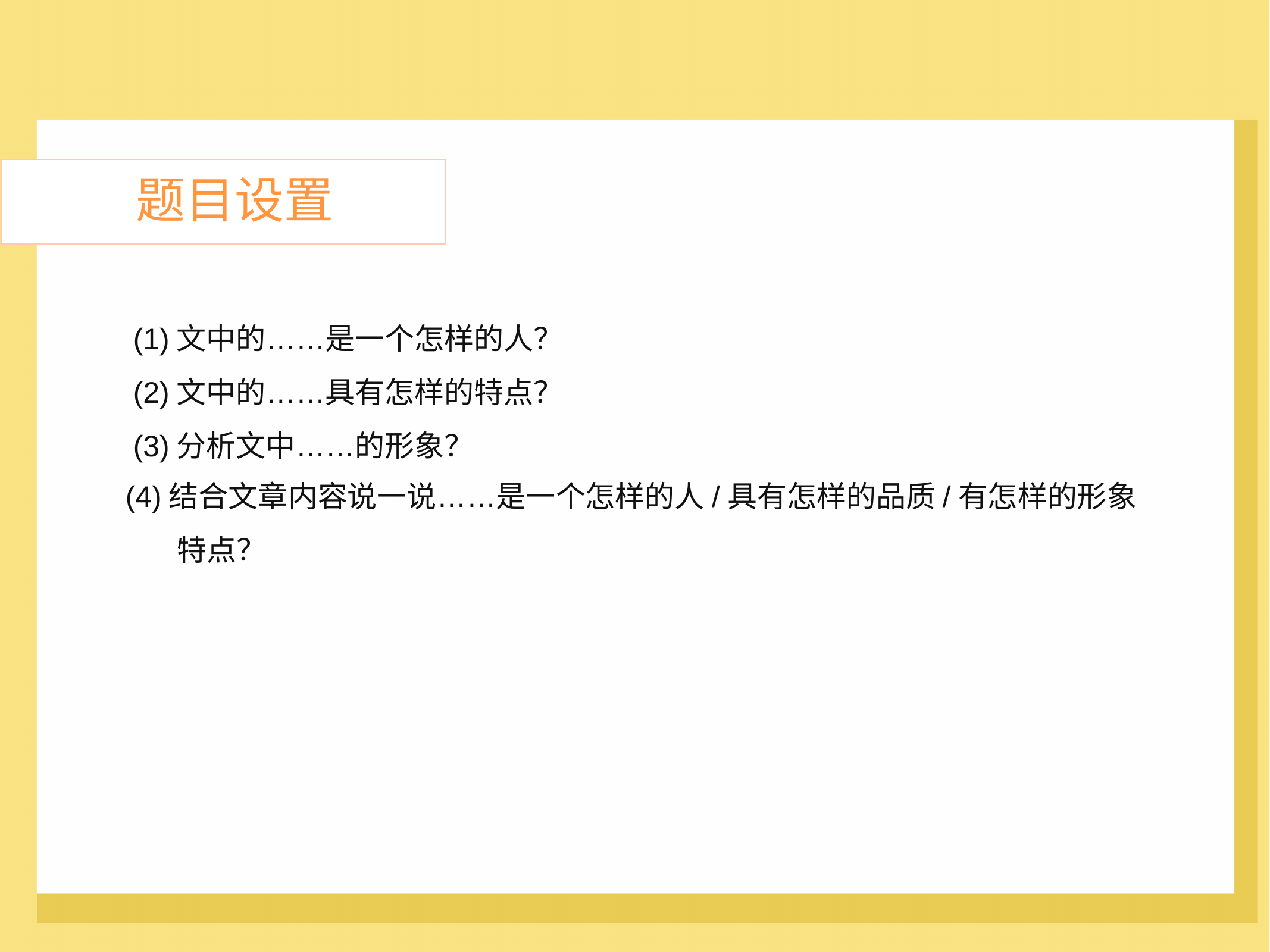

题目设置
(1)文中的……是一个怎样的人？

(2)文中的……具有怎样的特点？

(3)分析文中……的形象？
(4)结合文章内容说一说……是一个怎样的人/具有怎样的品质/有怎样的形象
特点？